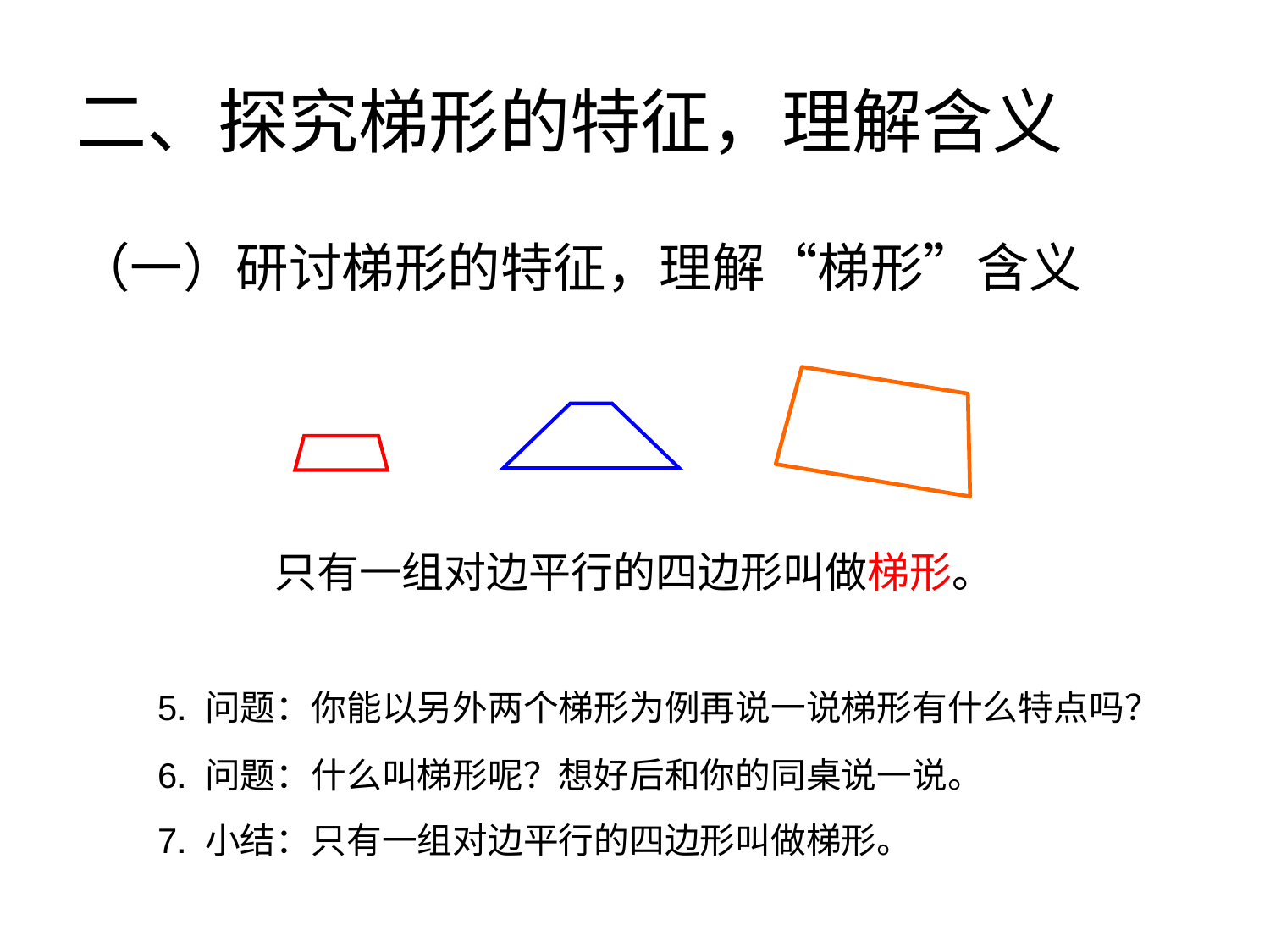

二、探究梯形的特征，理解含义
（一）研讨梯形的特征，理解“梯形”含义

只有一组对边平行的四边形叫做梯形。
5. 问题：你能以另外两个梯形为例再说一说梯形有什么特点吗？
6. 问题：什么叫梯形呢？想好后和你的同桌说一说。
7. 小结：只有一组对边平行的四边形叫做梯形。